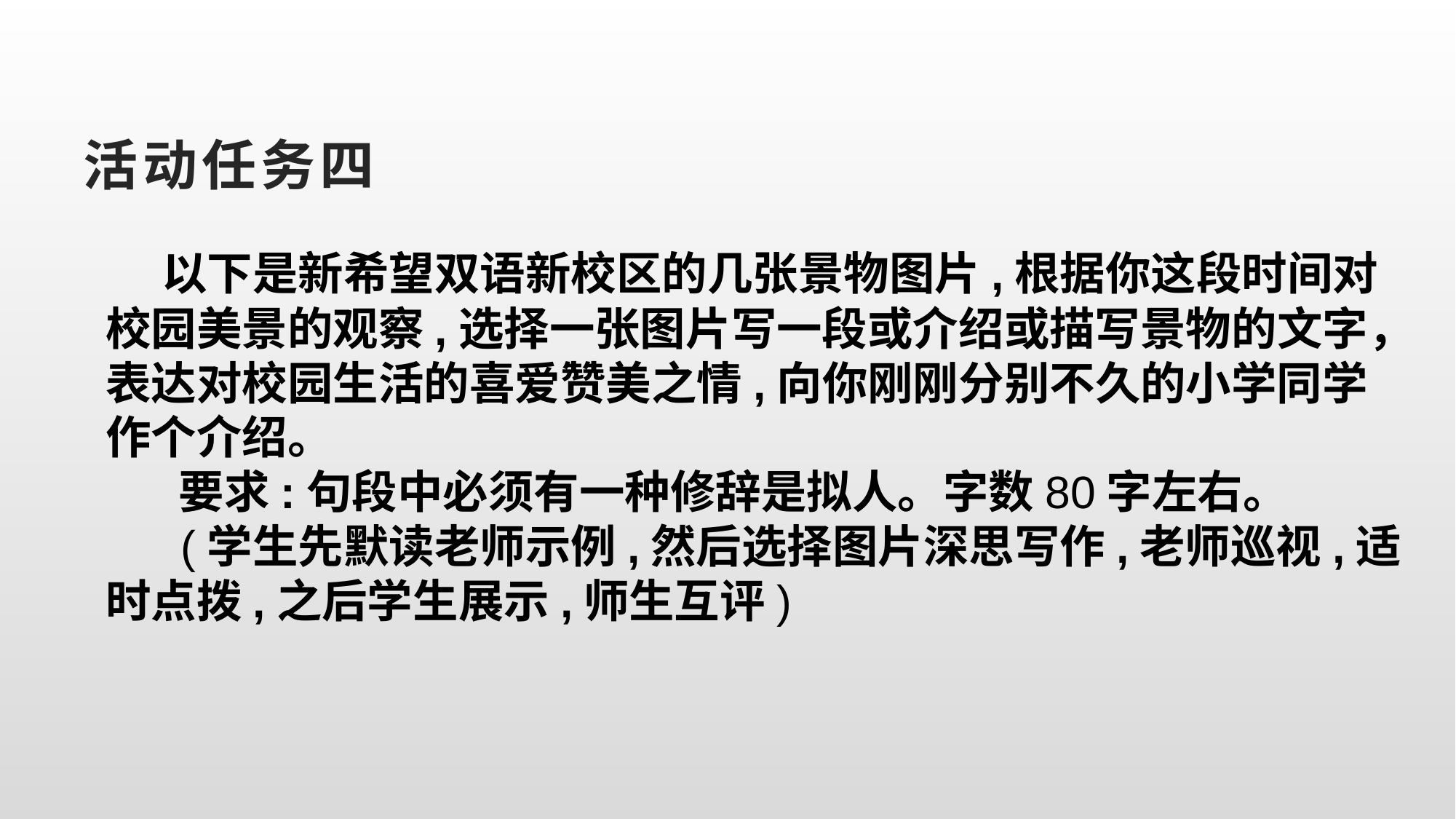

# 活动任务四
    以下是新希望双语新校区的几张景物图片,根据你这段时间对校园美景的观察,选择一张图片写一段或介绍或描写景物的文字，表达对校园生活的喜爱赞美之情,向你刚刚分别不久的小学同学作个介绍。
      要求:句段中必须有一种修辞是拟人。字数80字左右。
      (学生先默读老师示例,然后选择图片深思写作,老师巡视,适时点拨,之后学生展示,师生互评)